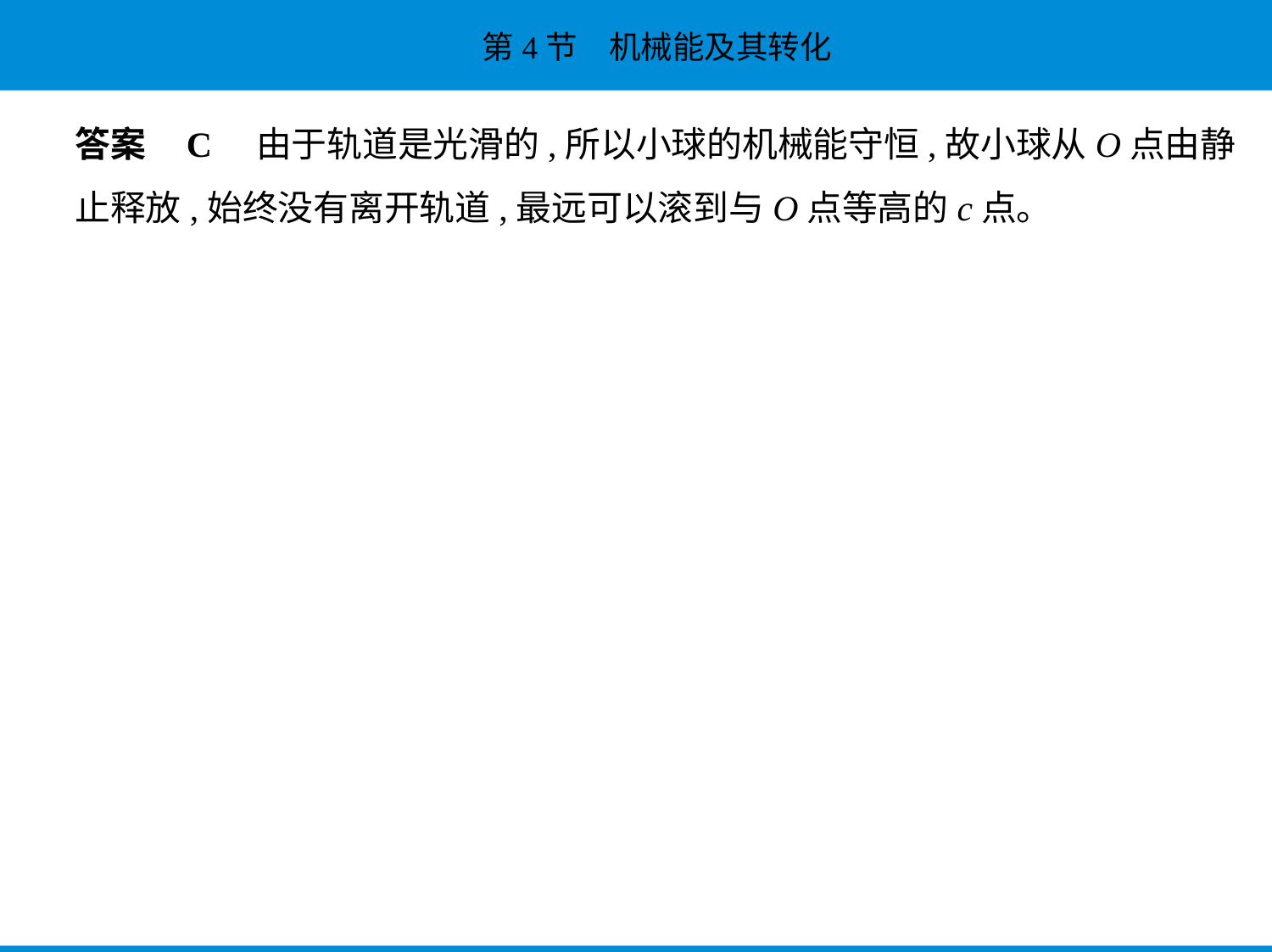

答案    C　由于轨道是光滑的,所以小球的机械能守恒,故小球从O点由静
止释放,始终没有离开轨道,最远可以滚到与O点等高的c点。